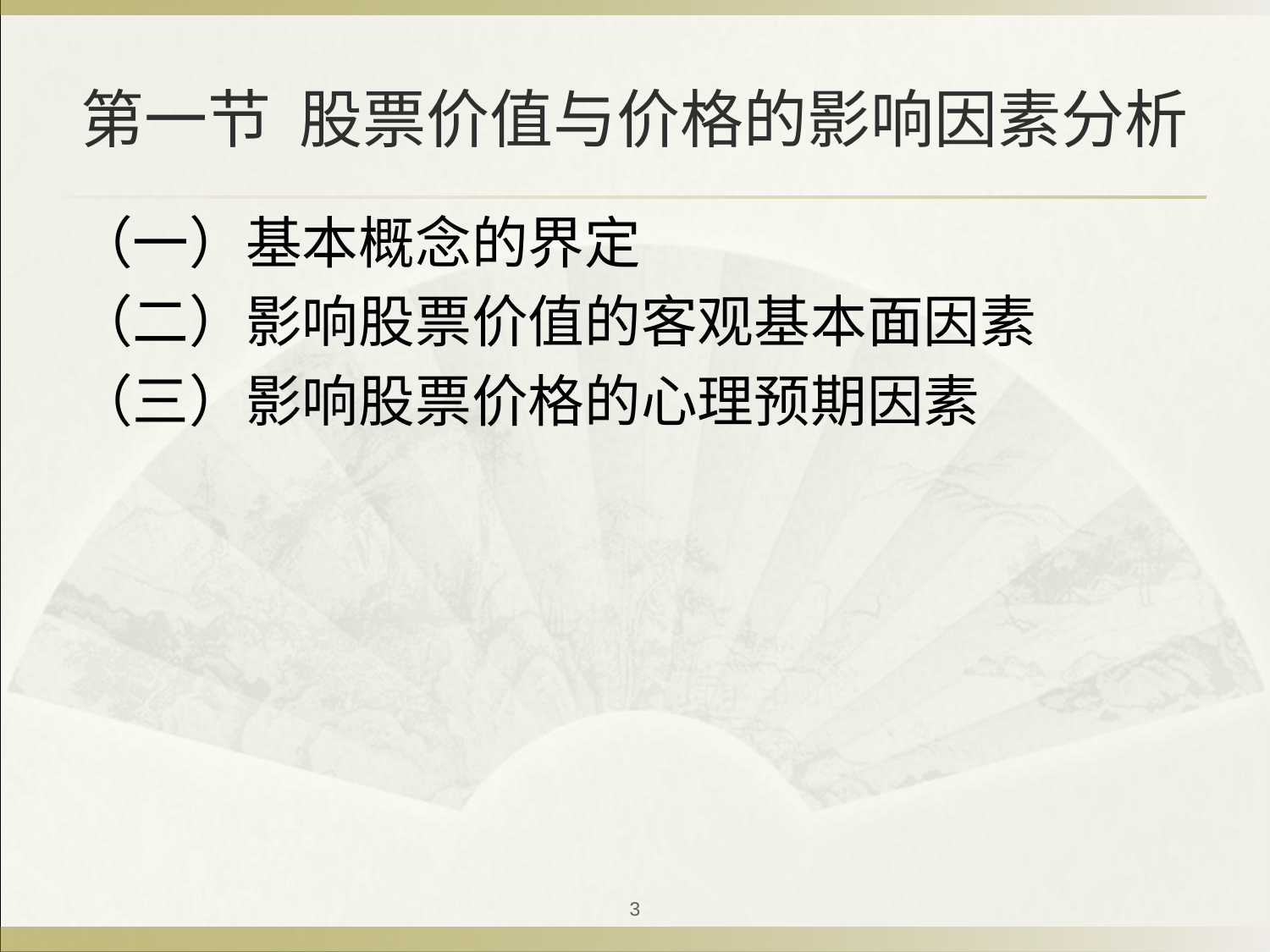

# 第一节  股票价值与价格的影响因素分析
（一）基本概念的界定
（二）影响股票价值的客观基本面因素
（三）影响股票价格的心理预期因素

3